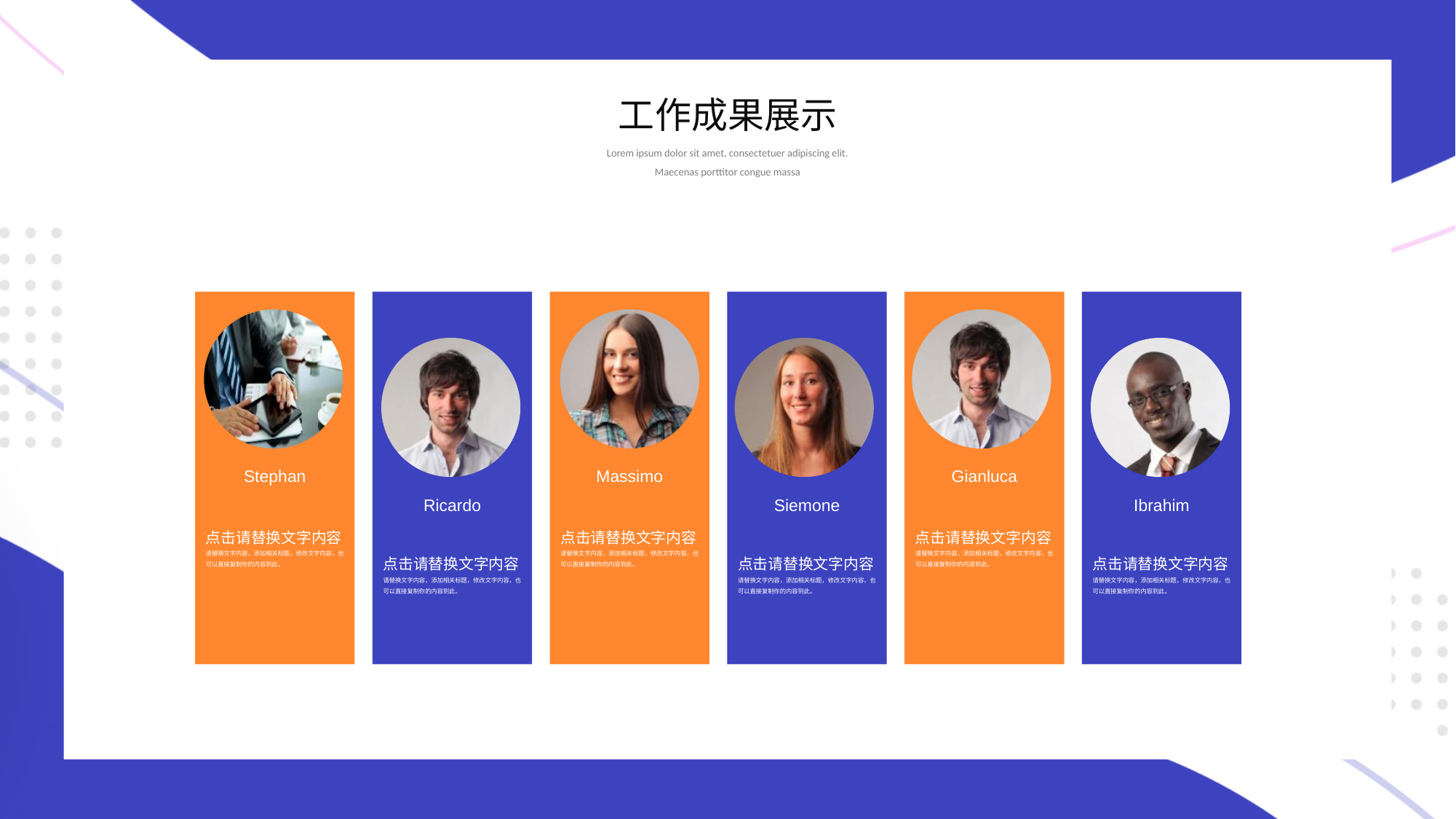

工作成果展示
Lorem ipsum dolor sit amet, consectetuer adipiscing elit. Maecenas porttitor congue massa

Ricardo
点击请替换文字内容
请替换文字内容，添加相关标题，修改文字内容，也可以直接复制你的内容到此。

Siemone
点击请替换文字内容
请替换文字内容，添加相关标题，修改文字内容，也可以直接复制你的内容到此。

Ibrahim
点击请替换文字内容
请替换文字内容，添加相关标题，修改文字内容，也可以直接复制你的内容到此。

Stephan
点击请替换文字内容
请替换文字内容，添加相关标题，修改文字内容，也可以直接复制你的内容到此。

Massimo
点击请替换文字内容
请替换文字内容，添加相关标题，修改文字内容，也可以直接复制你的内容到此。

Gianluca
点击请替换文字内容
请替换文字内容，添加相关标题，修改文字内容，也可以直接复制你的内容到此。